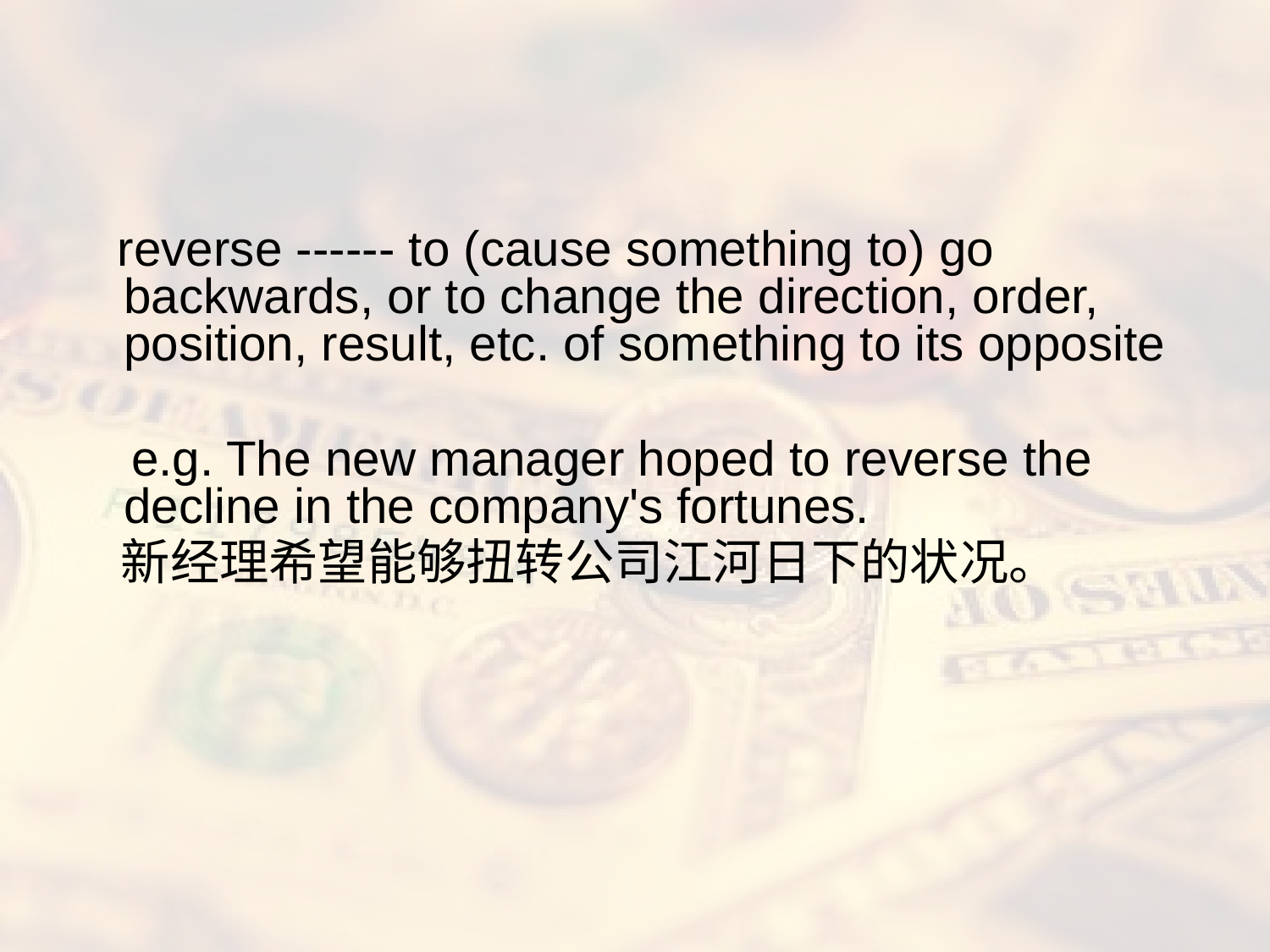

#
   reverse ------ to (cause something to) go backwards, or to change the direction, order, position, result, etc. of something to its opposite

    e.g. The new manager hoped to reverse the decline in the company's fortunes.
   新经理希望能够扭转公司江河日下的状况。